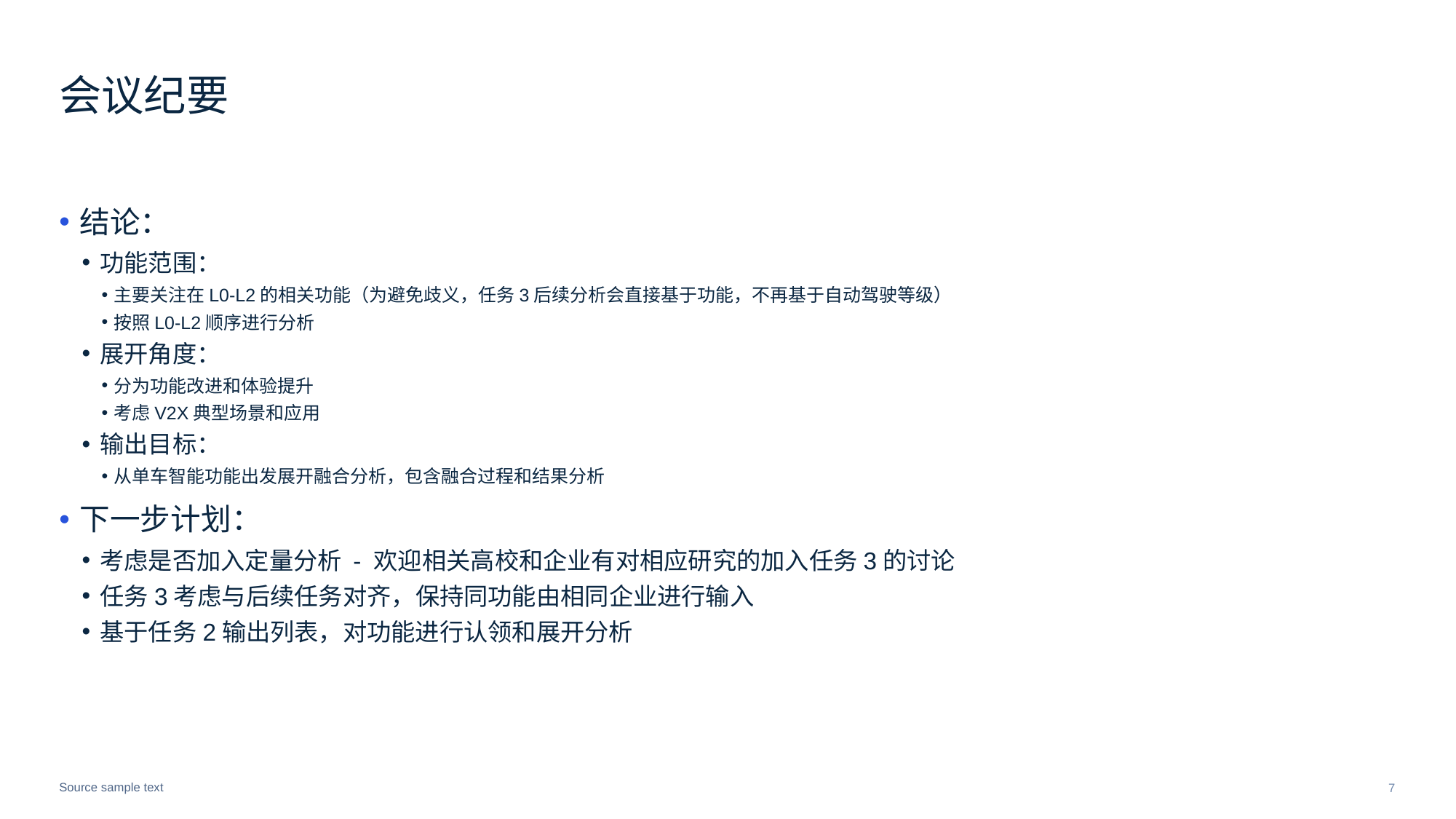

# 会议纪要

结论：
功能范围：
主要关注在L0-L2的相关功能（为避免歧义，任务3后续分析会直接基于功能，不再基于自动驾驶等级）
按照L0-L2顺序进行分析
展开角度：
分为功能改进和体验提升
考虑V2X典型场景和应用
输出目标：
从单车智能功能出发展开融合分析，包含融合过程和结果分析
下一步计划：
考虑是否加入定量分析 - 欢迎相关高校和企业有对相应研究的加入任务3的讨论
任务3考虑与后续任务对齐，保持同功能由相同企业进行输入
基于任务2输出列表，对功能进行认领和展开分析

Source sample text